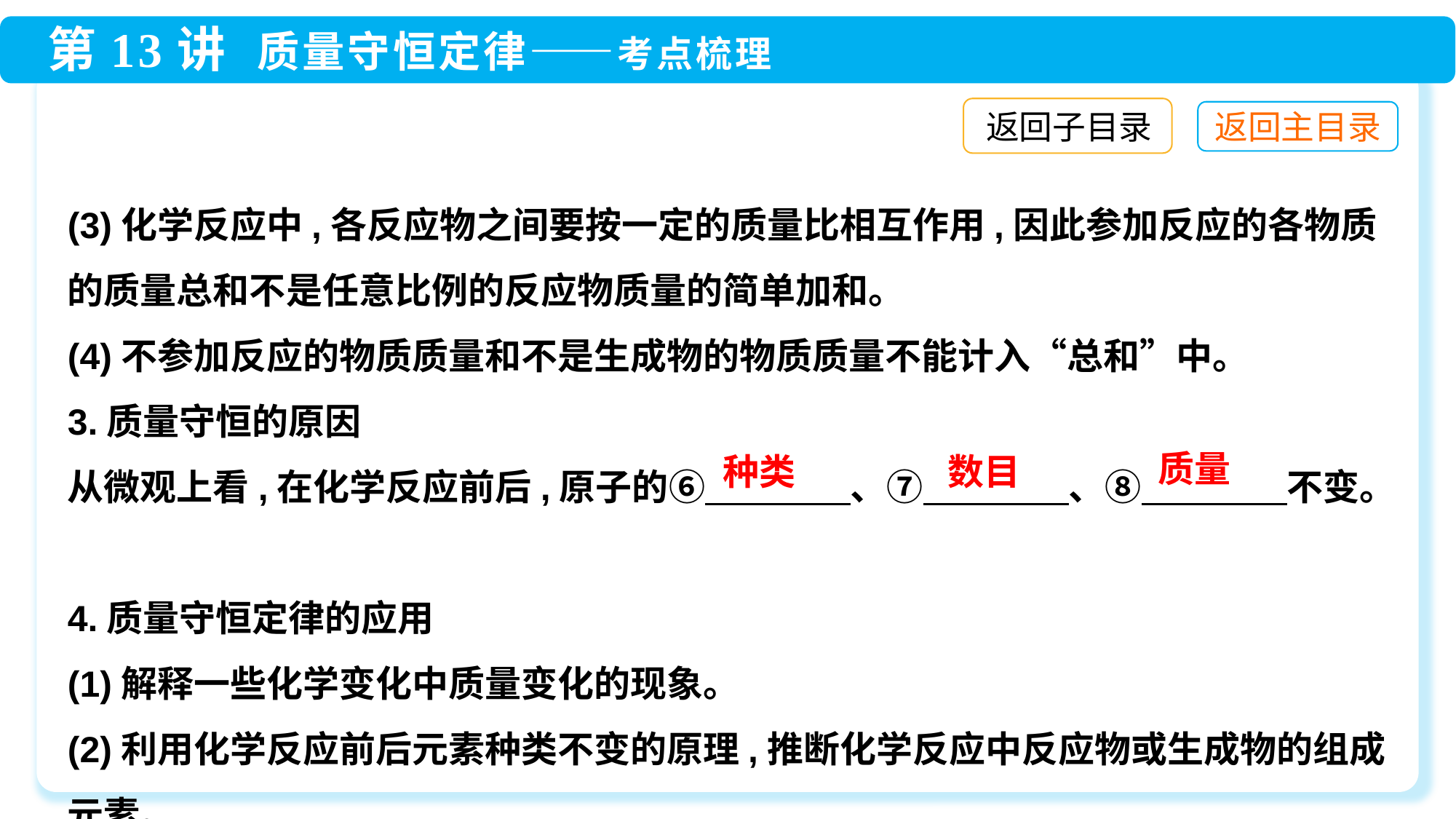

返回子目录
(3)化学反应中,各反应物之间要按一定的质量比相互作用,因此参加反应的各物质的质量总和不是任意比例的反应物质量的简单加和。
(4)不参加反应的物质质量和不是生成物的物质质量不能计入“总和”中。
3.质量守恒的原因
从微观上看,在化学反应前后,原子的⑥　　　　、⑦　　　　、⑧　　　　不变。
4.质量守恒定律的应用
(1)解释一些化学变化中质量变化的现象。
(2)利用化学反应前后元素种类不变的原理,推断化学反应中反应物或生成物的组成元素。
质量
数目
种类